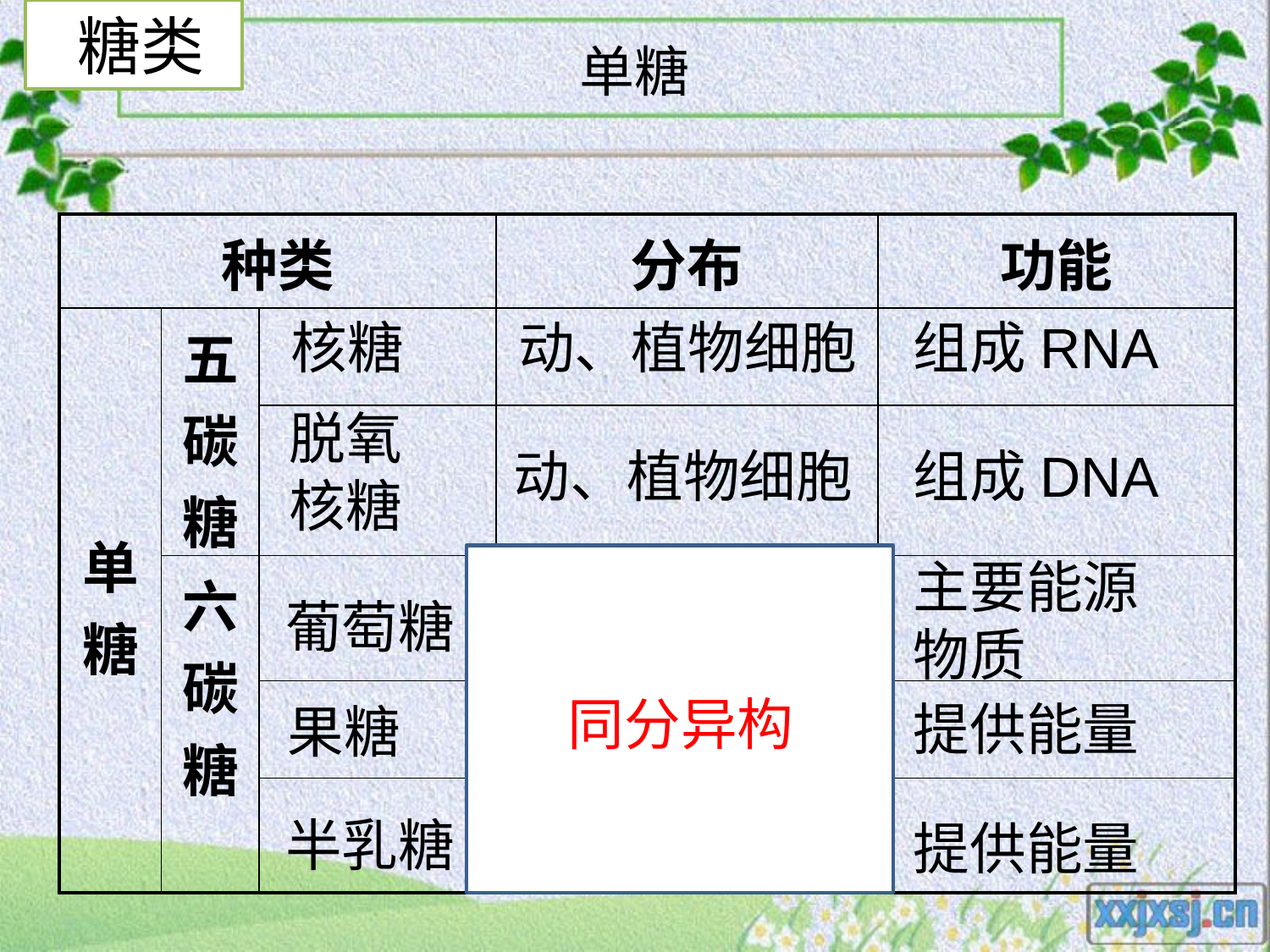

糖类
# 单糖
| 种类 |  |  | 分布 | 功能 |
| --- | --- | --- | --- | --- |
| 单糖 | 五碳糖 |  |  |  |
|  |  |  |  |  |
|  | 六碳糖 |  |  |  |
|  |  |  |  |  |
|  |  |  |  |  |
核糖
动、植物细胞
组成RNA
脱氧核糖
动、植物细胞
组成DNA

同分异构
主要能源物质
葡萄糖
动、植物细胞
提供能量
提供能量
果糖
半乳糖
植物细胞中
动物细胞中